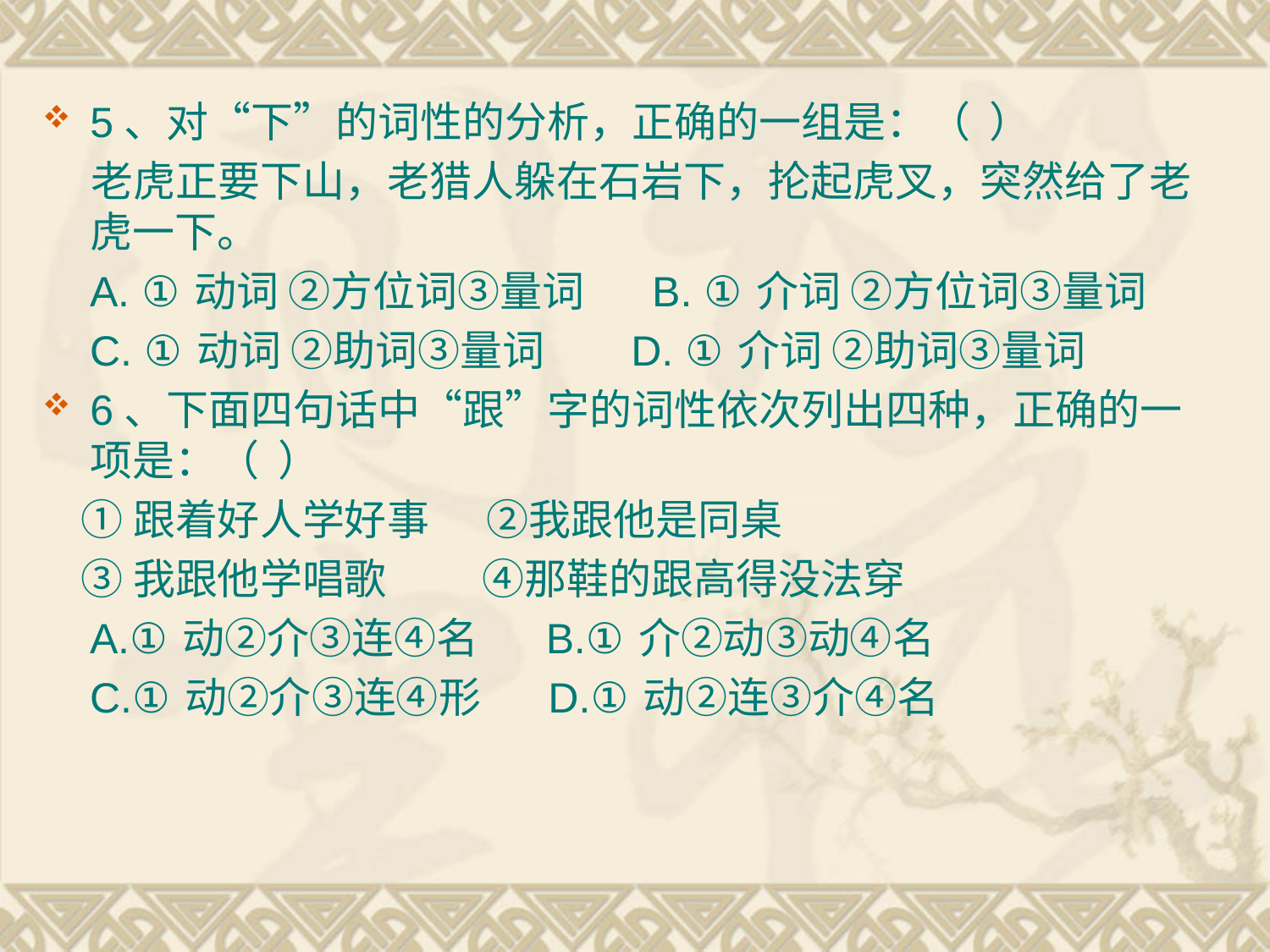

5、对“下”的词性的分析，正确的一组是：（  ）
    老虎正要下山，老猎人躲在石岩下，抡起虎叉，突然给了老虎一下。
    A. ①动词 ②方位词③量词      B. ①介词 ②方位词③量词
    C. ①动词 ②助词③量词        D. ①介词 ②助词③量词
6、下面四句话中“跟”字的词性依次列出四种，正确的一项是：（  ）
    ①跟着好人学好事      ②我跟他是同桌
    ③我跟他学唱歌          ④那鞋的跟高得没法穿
    A.①动②介③连④名      B.①介②动③动④名
    C.①动②介③连④形      D.①动②连③介④名